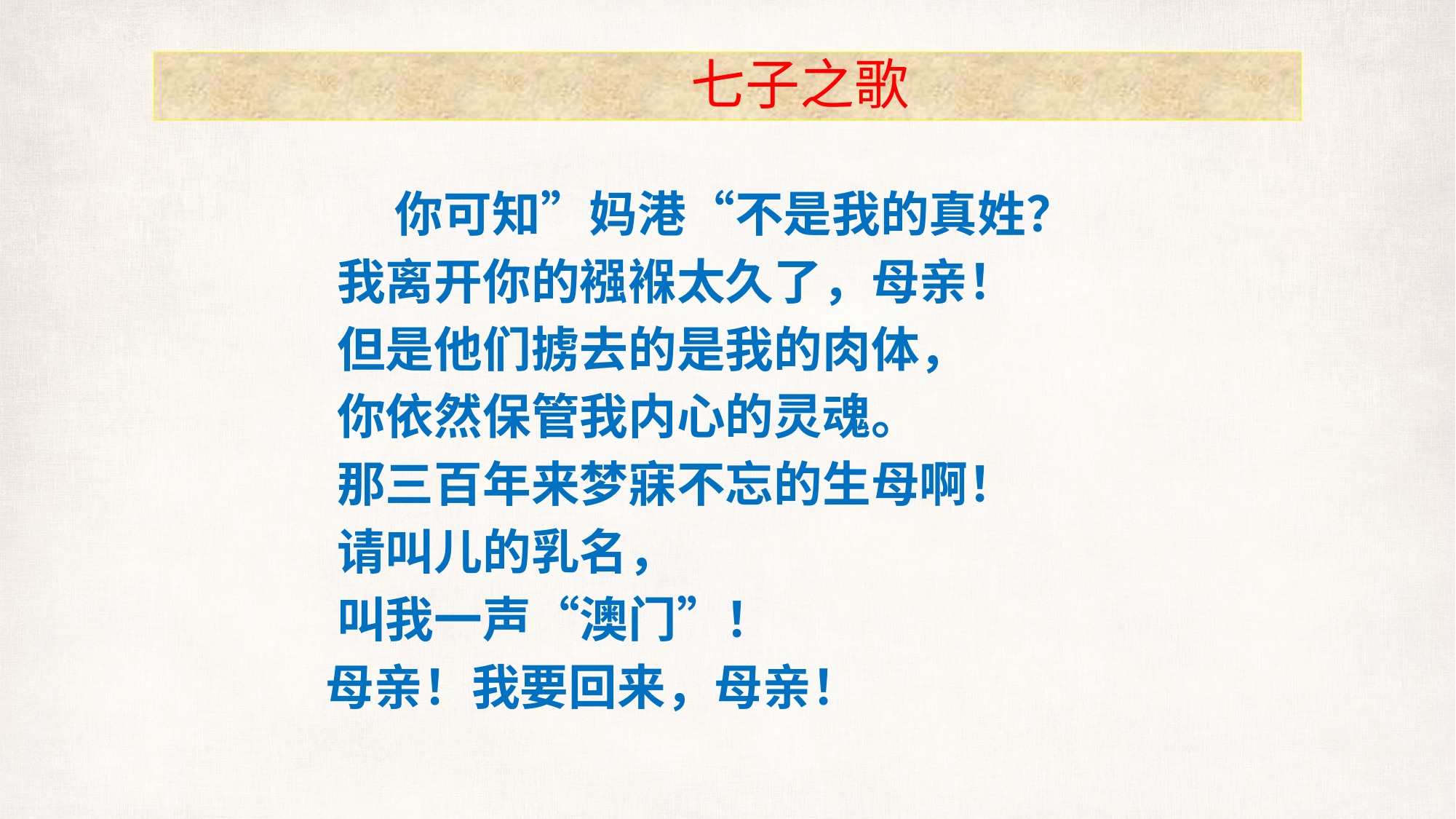

# 七子之歌
    你可知”妈港“不是我的真姓？
                       我离开你的襁褓太久了，母亲！
                       但是他们掳去的是我的肉体，
                       你依然保管我内心的灵魂。
                       那三百年来梦寐不忘的生母啊！
                       请叫儿的乳名，
                       叫我一声“澳门”！
                      母亲！我要回来，母亲！